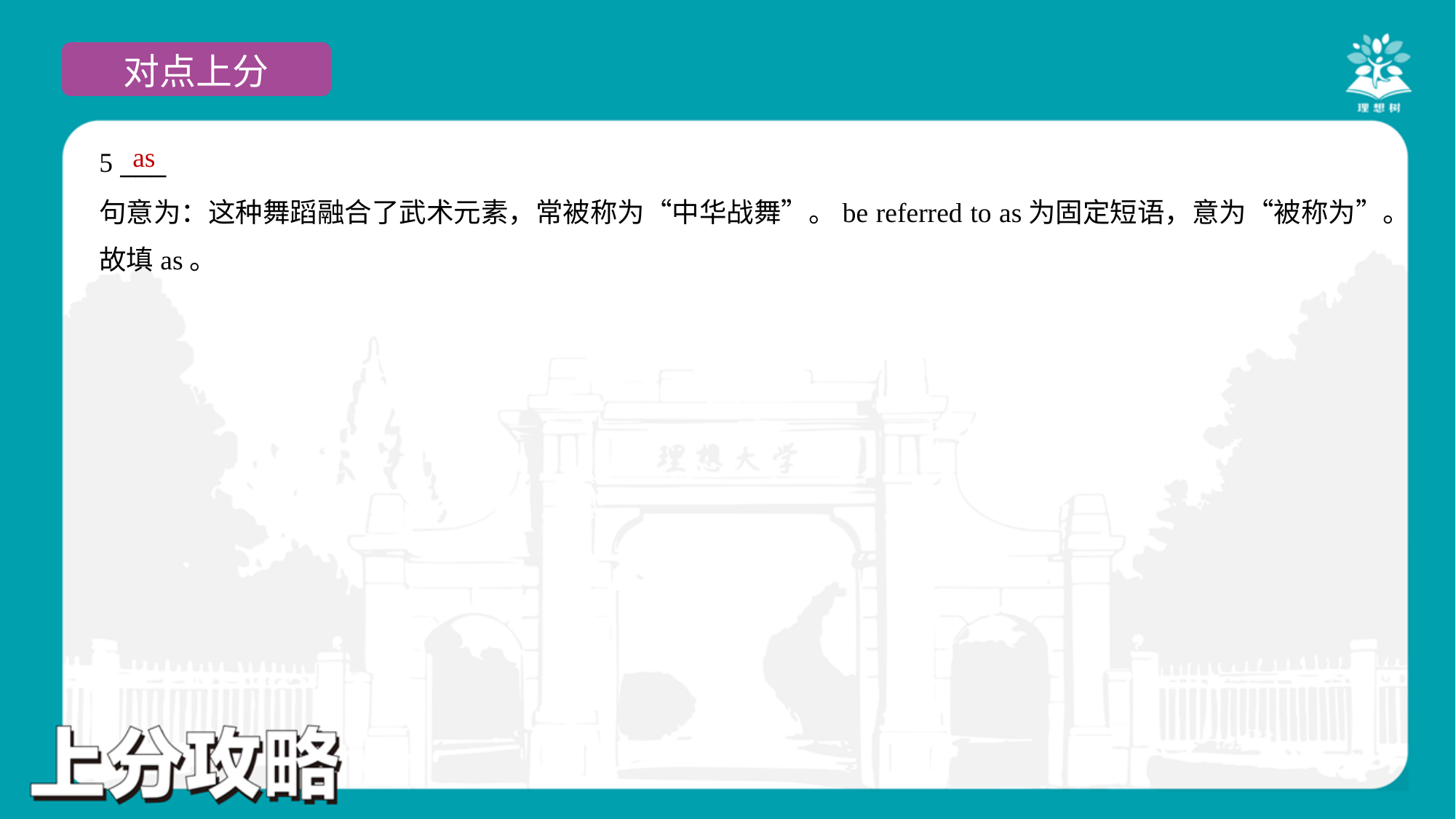

as
5 ___
句意为：这种舞蹈融合了武术元素，常被称为“中华战舞”。be referred to as为固定短语，意为“被称为”。
故填as。